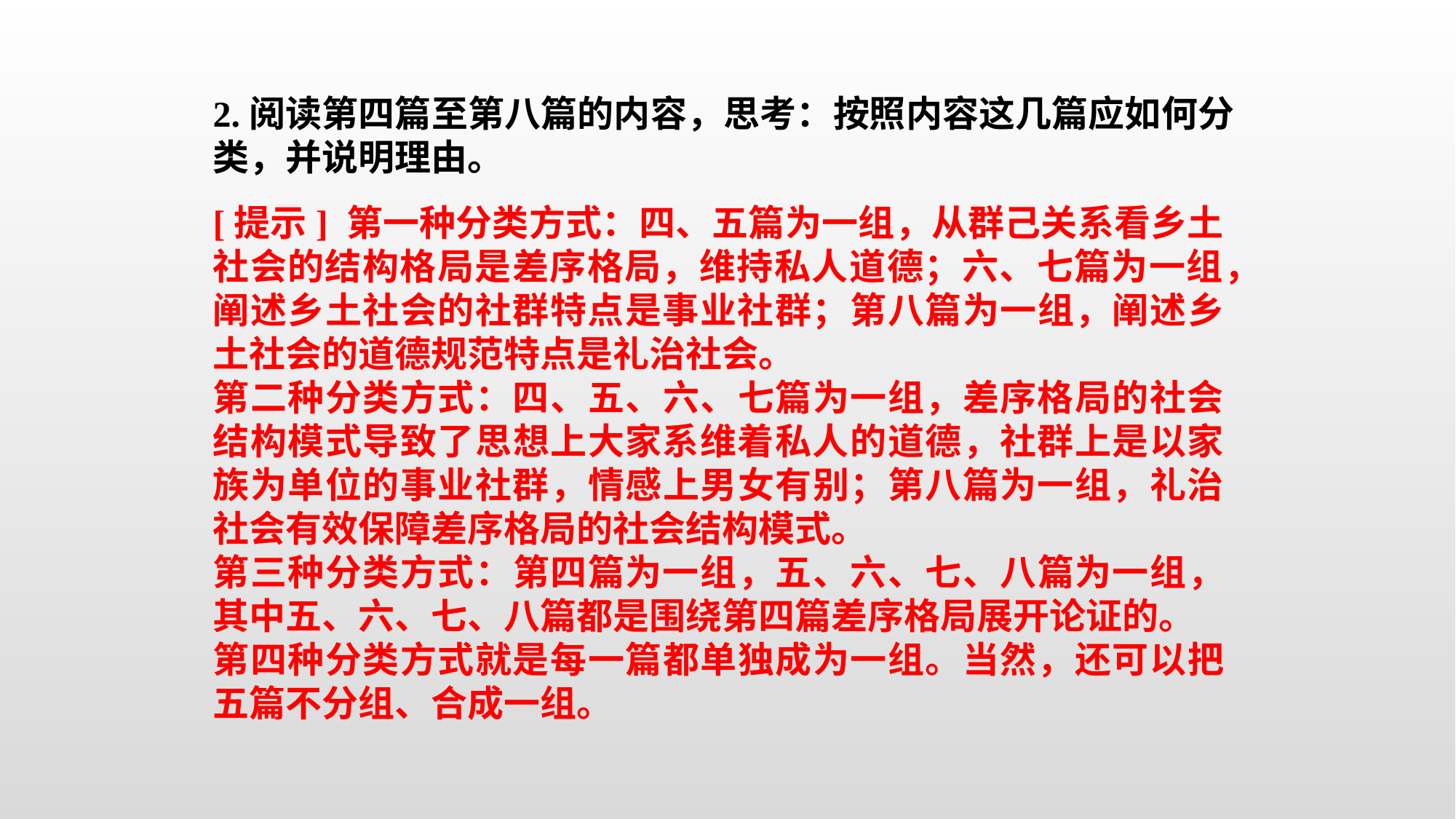

2.阅读第四篇至第八篇的内容，思考：按照内容这几篇应如何分类，并说明理由。
[提示] 第一种分类方式：四、五篇为一组，从群己关系看乡土社会的结构格局是差序格局，维持私人道德；六、七篇为一组，阐述乡土社会的社群特点是事业社群；第八篇为一组，阐述乡土社会的道德规范特点是礼治社会。
第二种分类方式：四、五、六、七篇为一组，差序格局的社会结构模式导致了思想上大家系维着私人的道德，社群上是以家族为单位的事业社群，情感上男女有别；第八篇为一组，礼治社会有效保障差序格局的社会结构模式。
第三种分类方式：第四篇为一组，五、六、七、八篇为一组，其中五、六、七、八篇都是围绕第四篇差序格局展开论证的。
第四种分类方式就是每一篇都单独成为一组。当然，还可以把五篇不分组、合成一组。